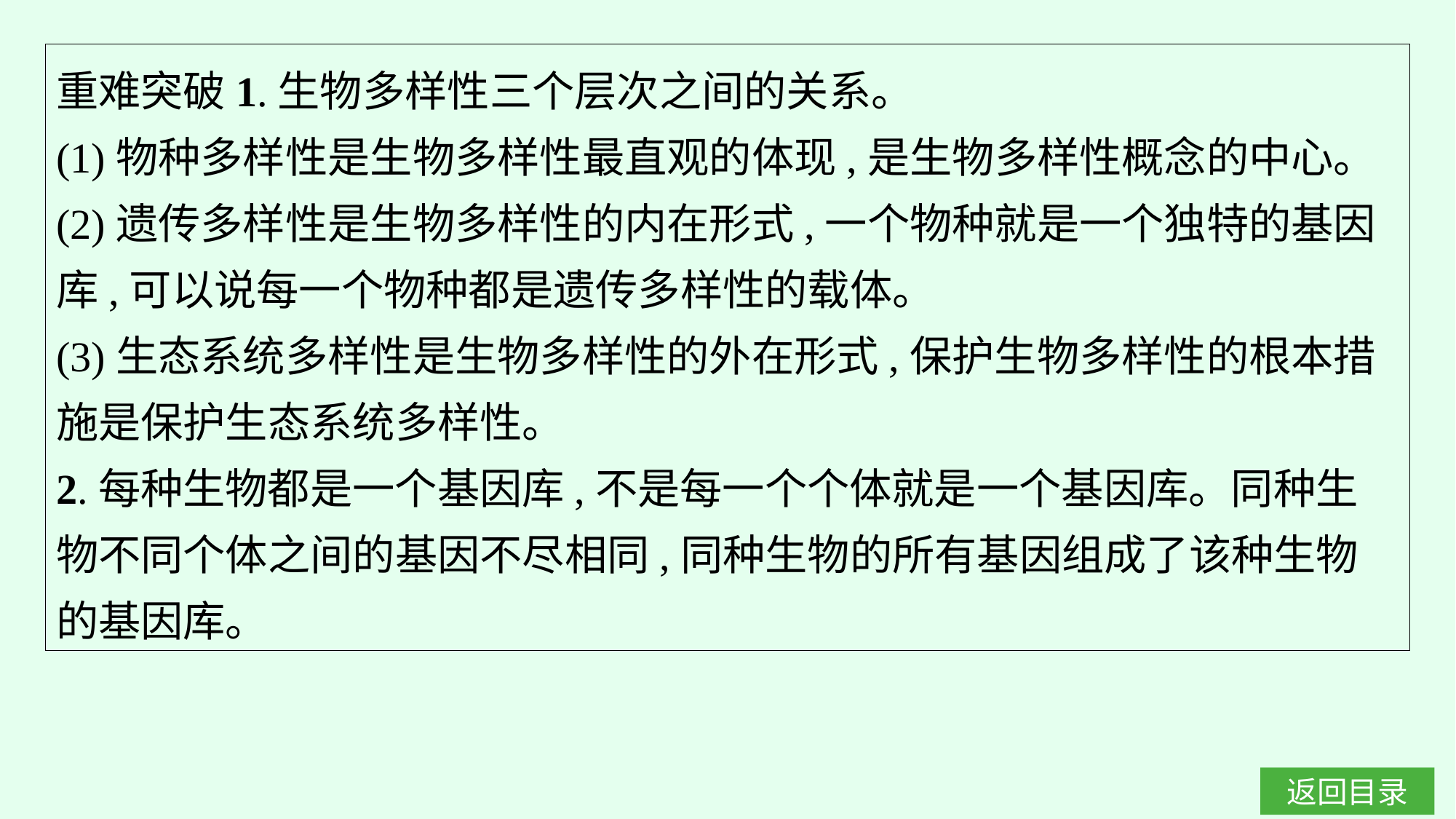

重难突破1.生物多样性三个层次之间的关系。
(1)物种多样性是生物多样性最直观的体现,是生物多样性概念的中心。
(2)遗传多样性是生物多样性的内在形式,一个物种就是一个独特的基因库,可以说每一个物种都是遗传多样性的载体。
(3)生态系统多样性是生物多样性的外在形式,保护生物多样性的根本措施是保护生态系统多样性。
2.每种生物都是一个基因库,不是每一个个体就是一个基因库。同种生物不同个体之间的基因不尽相同,同种生物的所有基因组成了该种生物的基因库。